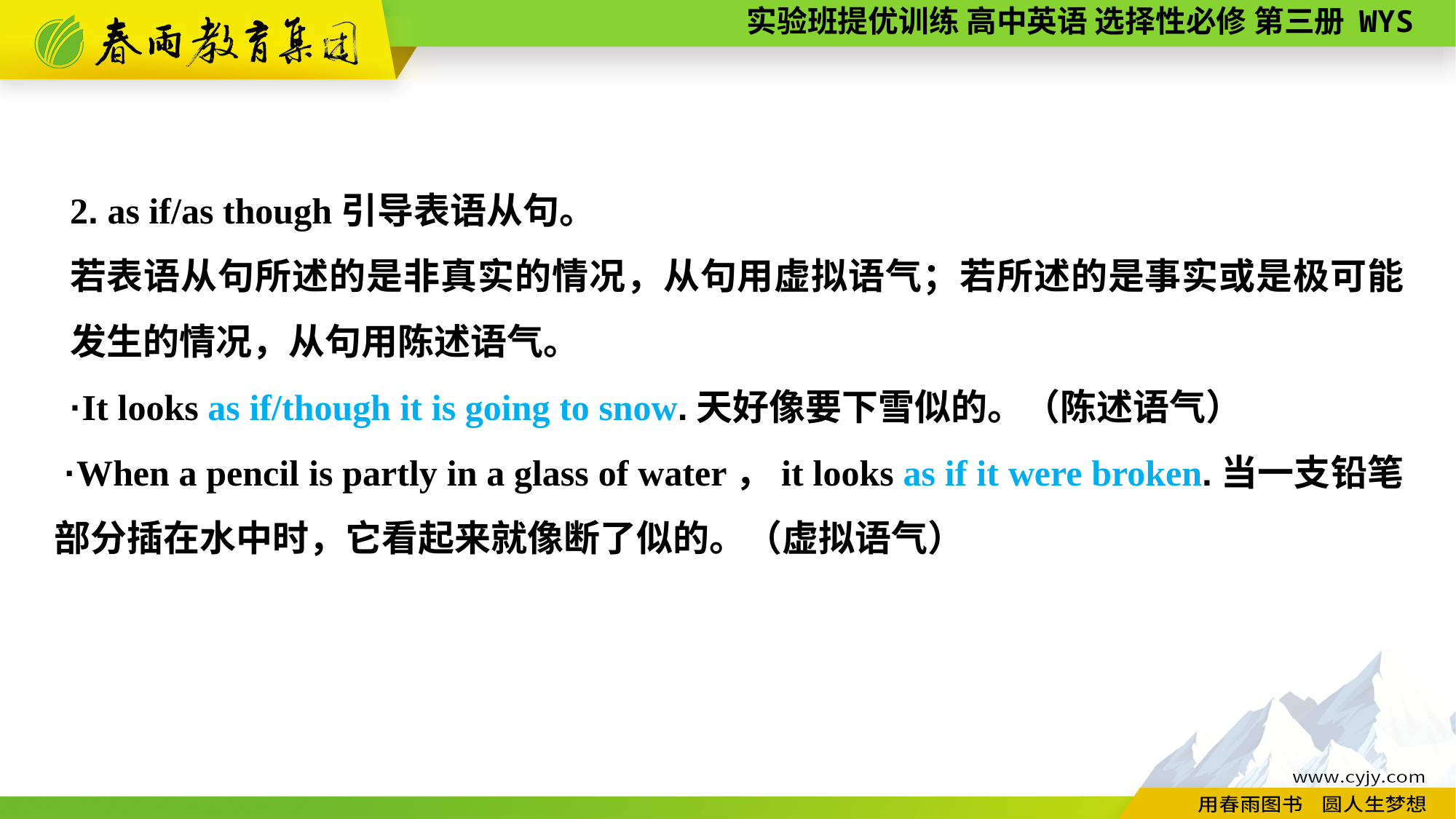

2. as if/as though引导表语从句。
若表语从句所述的是非真实的情况，从句用虚拟语气；若所述的是事实或是极可能发生的情况，从句用陈述语气。
·It looks as if/though it is going to snow.天好像要下雪似的。（陈述语气）
 ·When a pencil is partly in a glass of water，it looks as if it were broken.当一支铅笔部分插在水中时，它看起来就像断了似的。（虚拟语气）